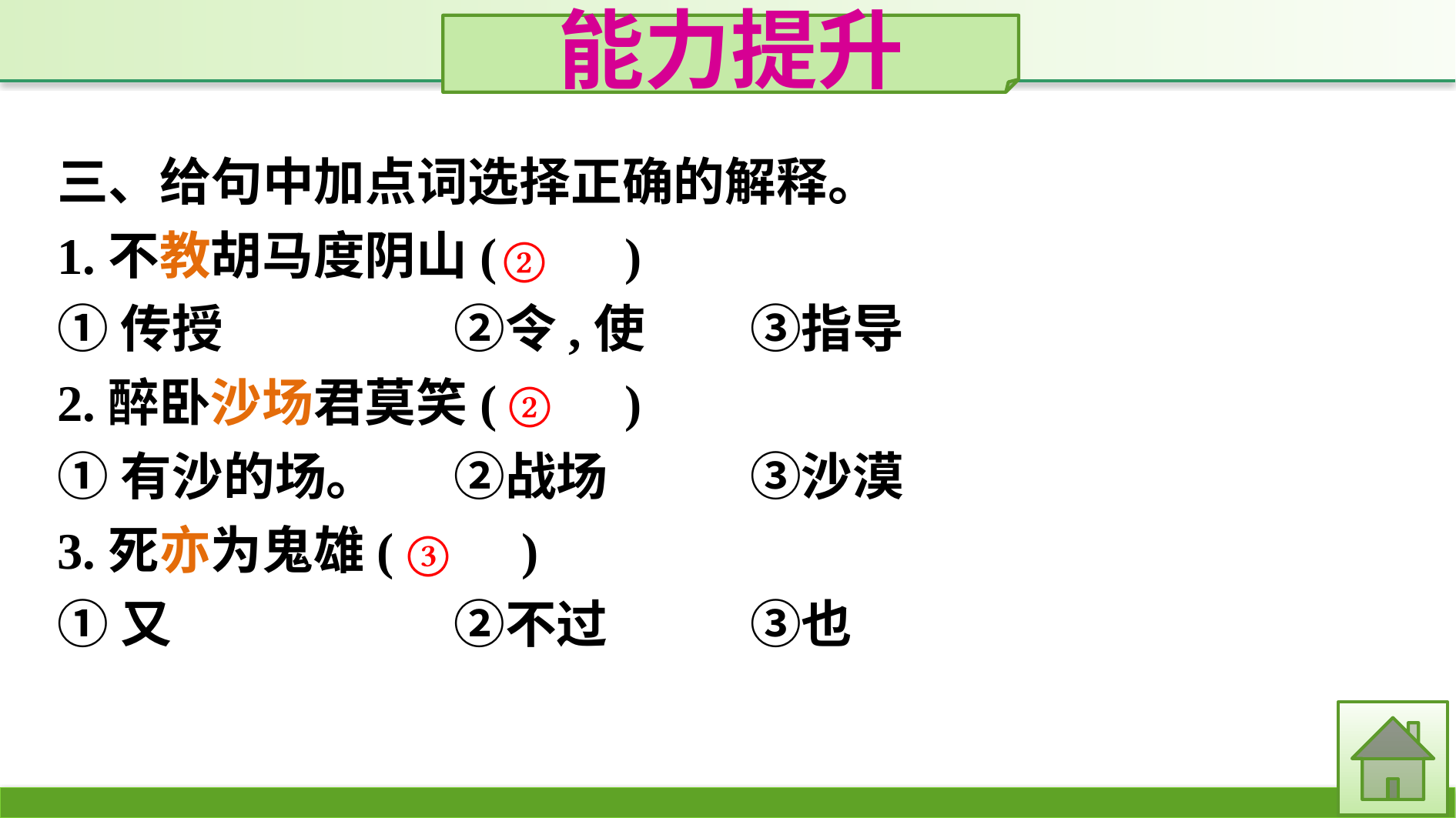

能力提升
三、给句中加点词选择正确的解释。
1.不教胡马度阴山(　　)
①传授　　　	②令,使　	③指导
2.醉卧沙场君莫笑(　　)
①有沙的场。	②战场		③沙漠
3.死亦为鬼雄(　　)
①又			②不过		③也
②
②
③